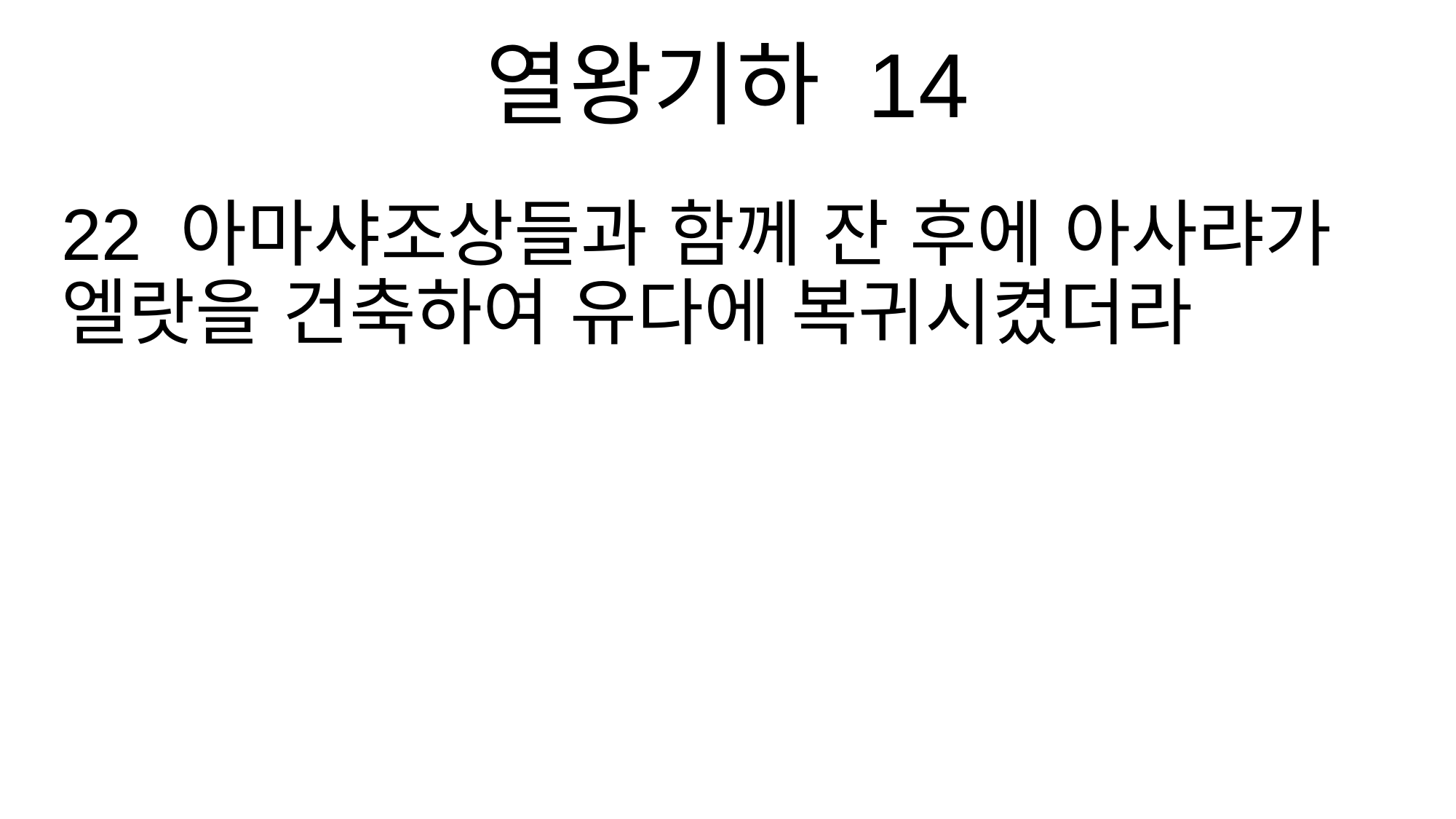

열왕기하 14
22 아마샤조상들과 함께 잔 후에 아사랴가 엘랏을 건축하여 유다에 복귀시켰더라